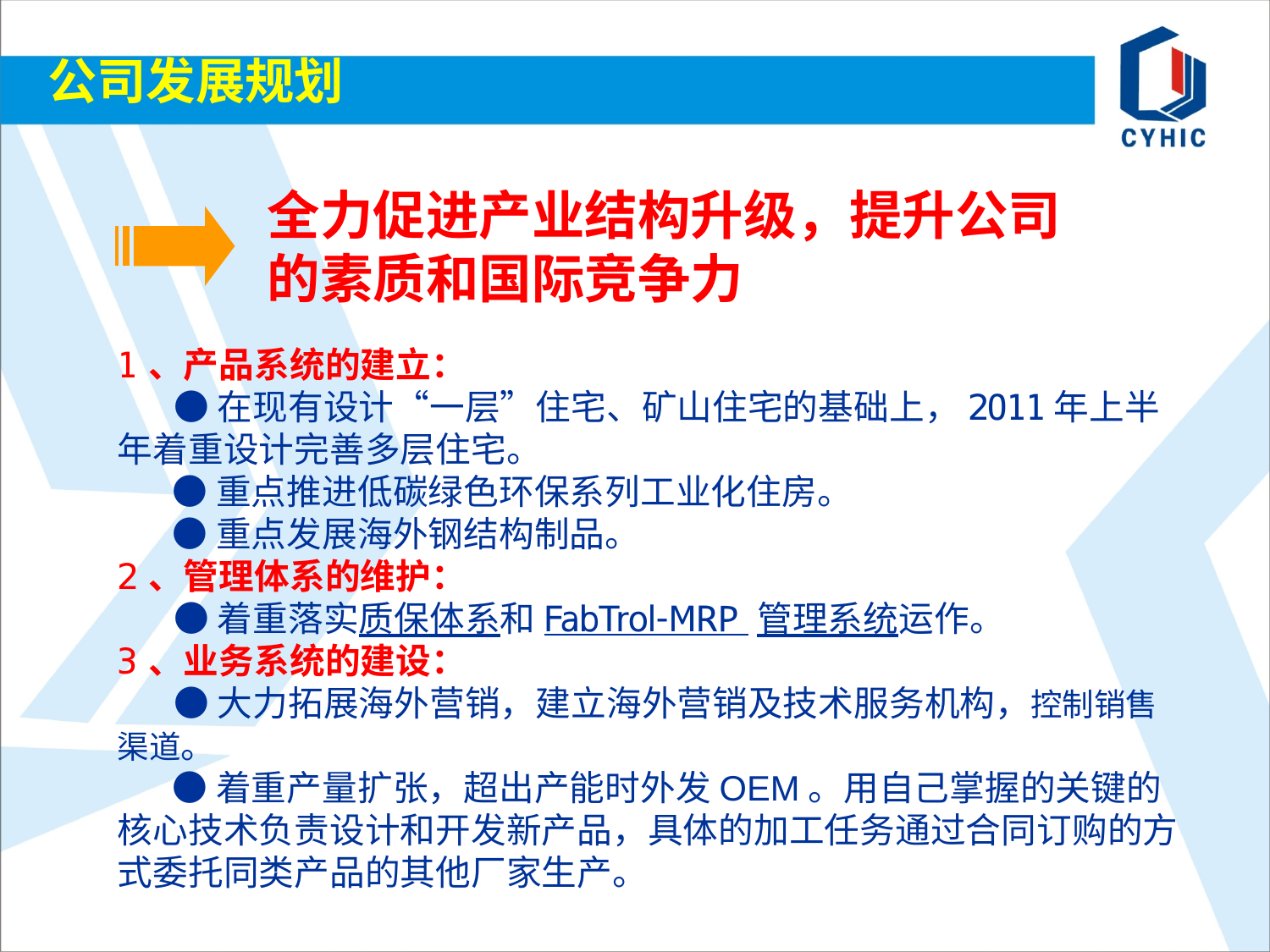

# 公司发展规划
全力促进产业结构升级，提升公司的素质和国际竞争力

1、产品系统的建立：
       ●在现有设计“一层”住宅、矿山住宅的基础上，2011年上半年着重设计完善多层住宅。
       ●重点推进低碳绿色环保系列工业化住房。
       ●重点发展海外钢结构制品。
2、管理体系的维护：
       ●着重落实质保体系和FabTrol-MRP 管理系统运作。
3、业务系统的建设：
       ●大力拓展海外营销，建立海外营销及技术服务机构，控制销售渠道。
       ●着重产量扩张，超出产能时外发OEM。用自己掌握的关键的核心技术负责设计和开发新产品，具体的加工任务通过合同订购的方式委托同类产品的其他厂家生产。